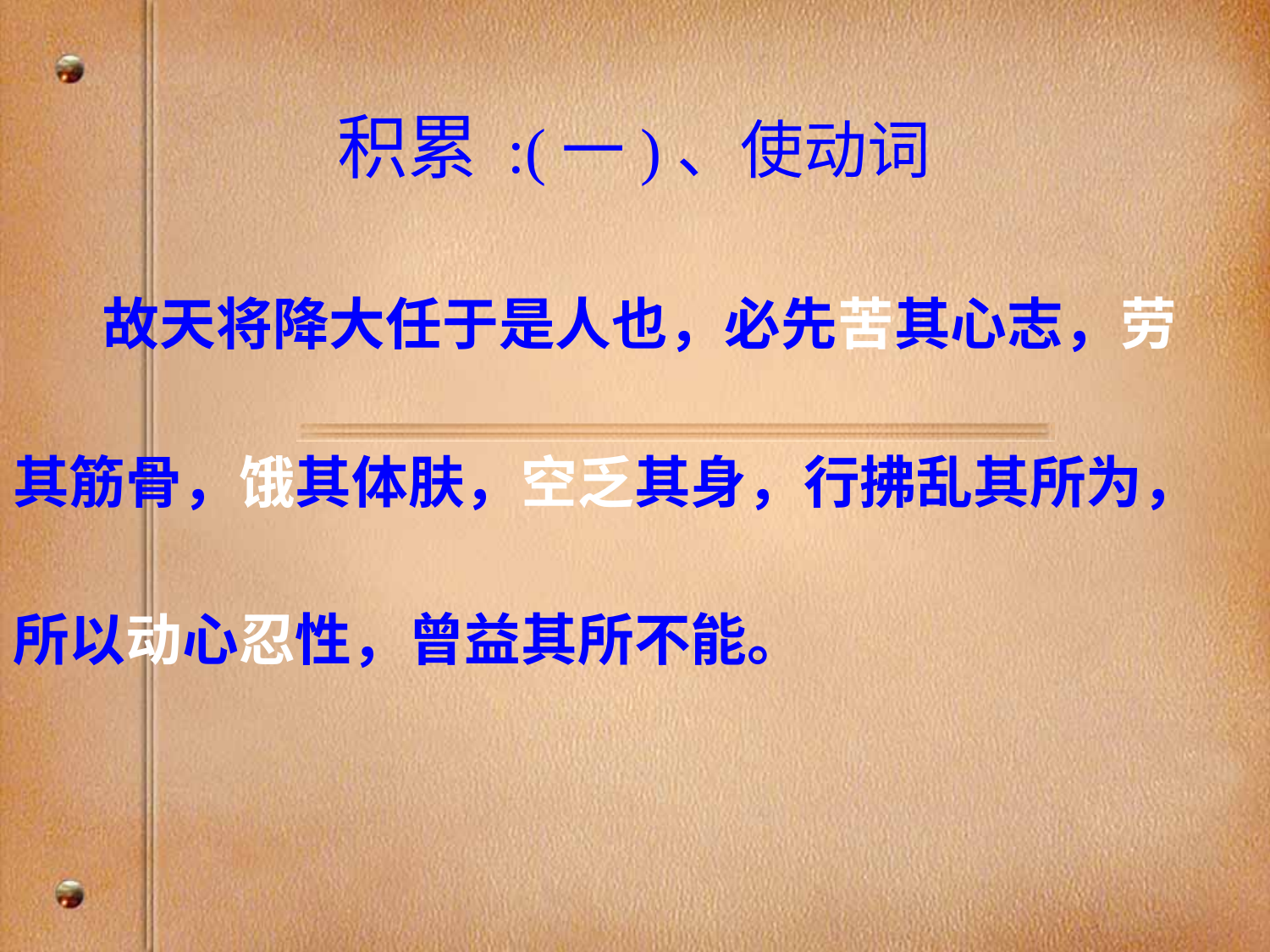

积累 :(一)、使动词

       故天将降大任于是人也，必先苦其心志，劳

其筋骨，饿其体肤，空乏其身，行拂乱其所为，

所以动心忍性，曾益其所不能。